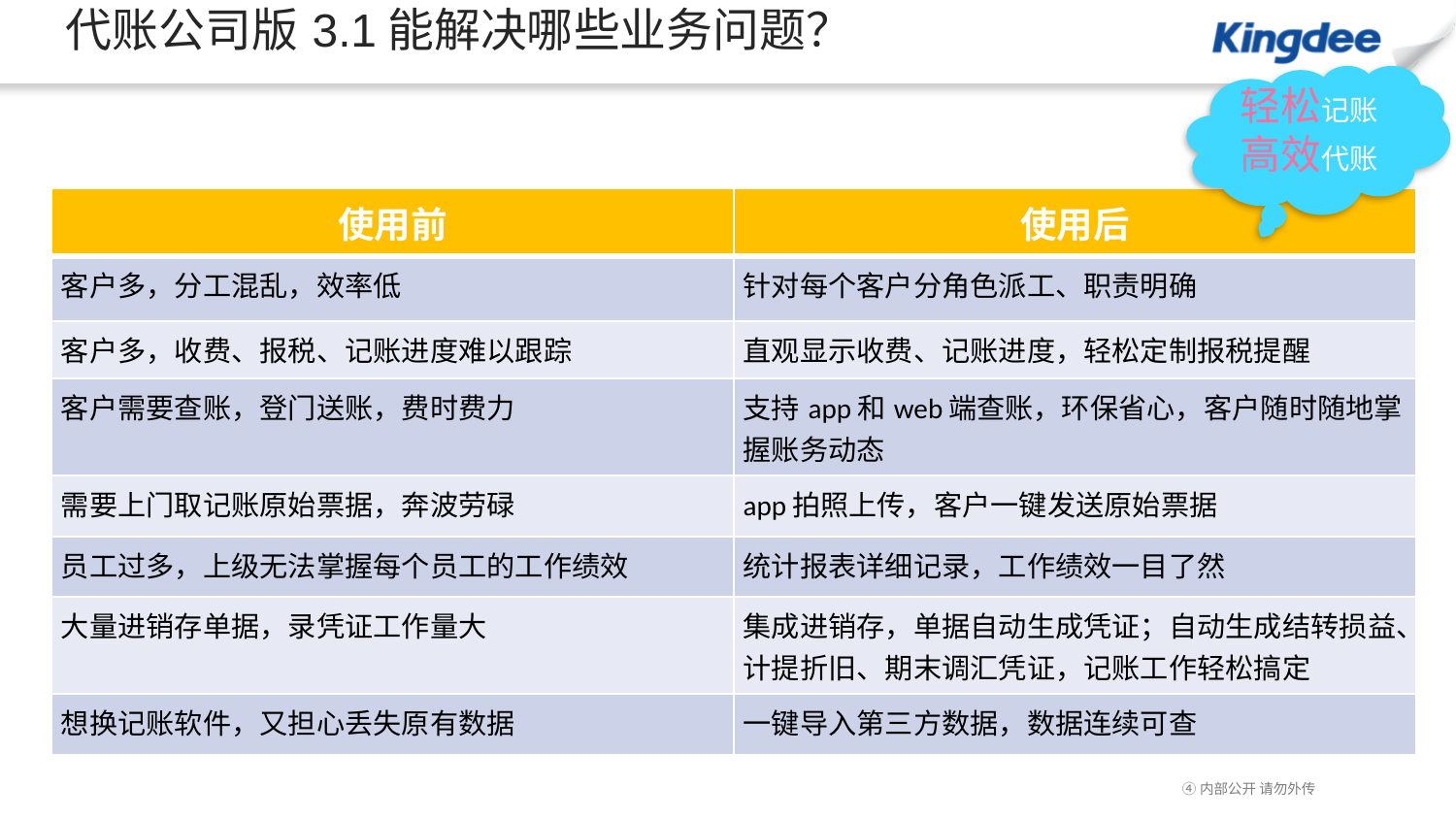

# 代账公司版3.1能解决哪些业务问题？

轻松记账高效代账

| 使用前 | 使用后 |
| --- | --- |
| 客户多，分工混乱，效率低 | 针对每个客户分角色派工、职责明确 |
| 客户多，收费、报税、记账进度难以跟踪 | 直观显示收费、记账进度，轻松定制报税提醒 |
| 客户需要查账，登门送账，费时费力 | 支持app和web端查账，环保省心，客户随时随地掌握账务动态 |
| 需要上门取记账原始票据，奔波劳碌 | app拍照上传，客户一键发送原始票据 |
| 员工过多，上级无法掌握每个员工的工作绩效 | 统计报表详细记录，工作绩效一目了然 |
| 大量进销存单据，录凭证工作量大 | 集成进销存，单据自动生成凭证；自动生成结转损益、计提折旧、期末调汇凭证，记账工作轻松搞定 |
| 想换记账软件，又担心丢失原有数据 | 一键导入第三方数据，数据连续可查 |